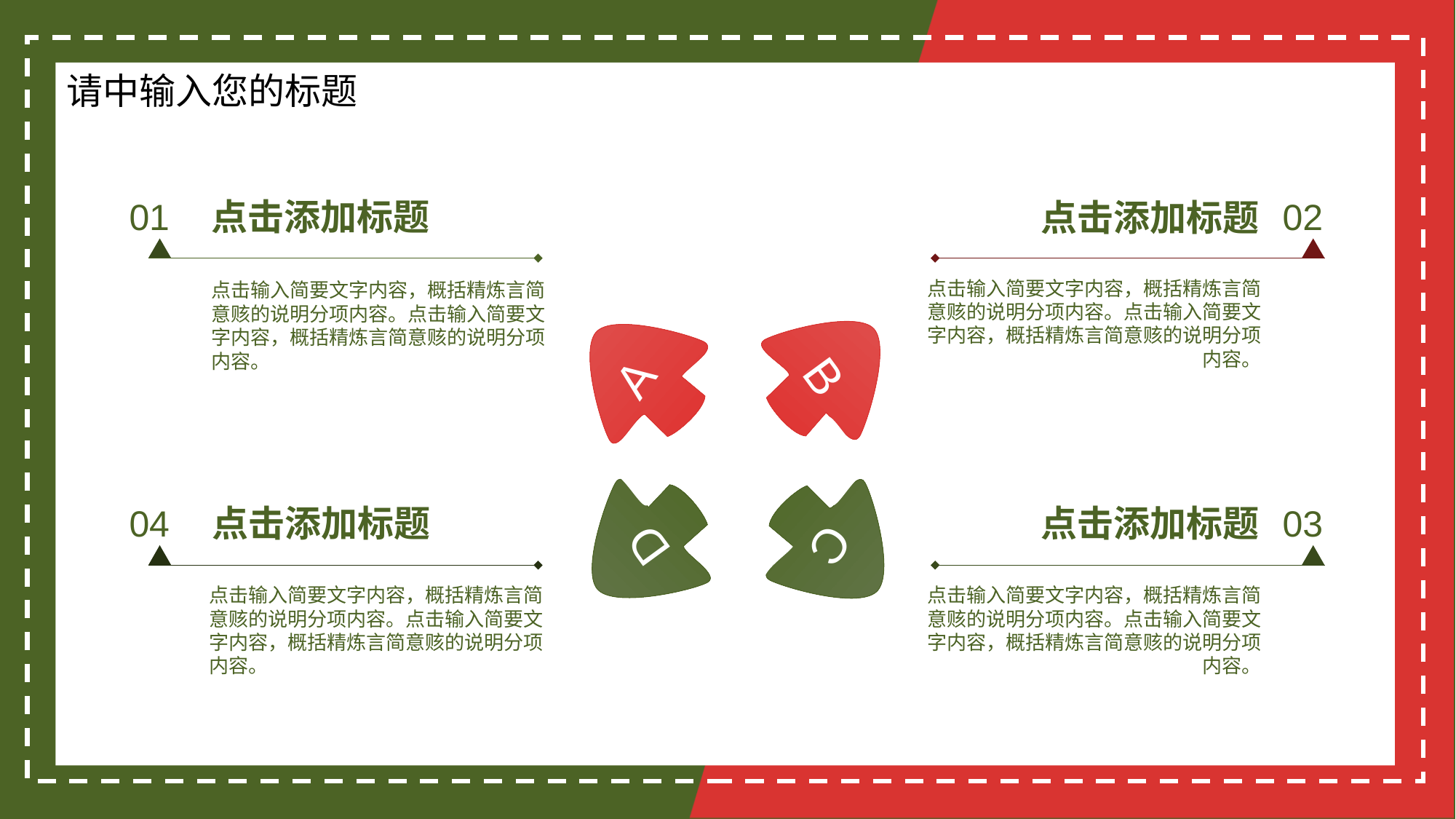

请中输入您的标题
01
点击添加标题

点击输入简要文字内容，概括精炼言简意赅的说明分项内容。点击输入简要文字内容，概括精炼言简意赅的说明分项内容。
02
点击添加标题

点击输入简要文字内容，概括精炼言简意赅的说明分项内容。点击输入简要文字内容，概括精炼言简意赅的说明分项内容。

B

A

C

D
04
点击添加标题

点击输入简要文字内容，概括精炼言简意赅的说明分项内容。点击输入简要文字内容，概括精炼言简意赅的说明分项内容。
点击添加标题
03

点击输入简要文字内容，概括精炼言简意赅的说明分项内容。点击输入简要文字内容，概括精炼言简意赅的说明分项内容。